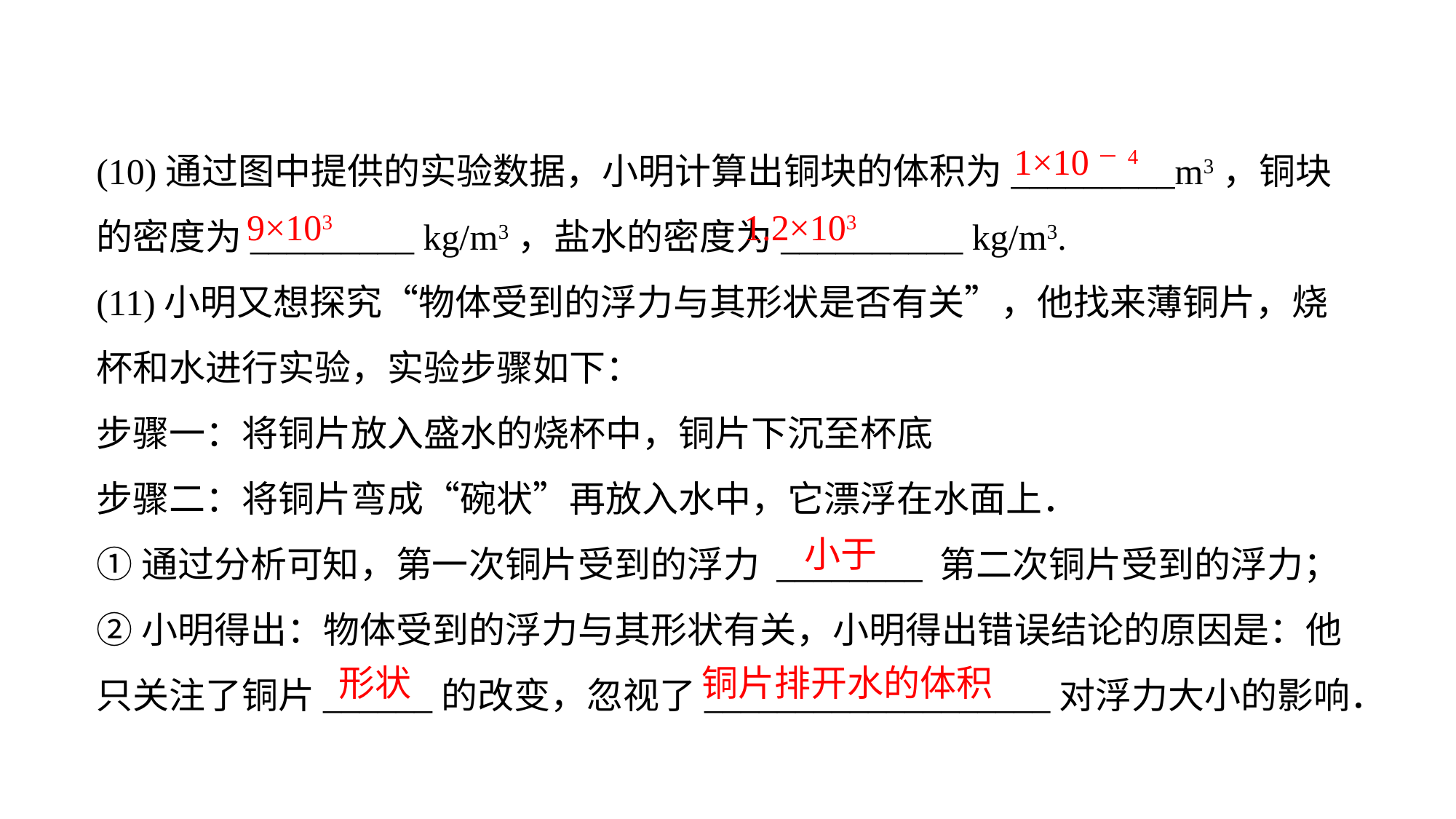

(10)通过图中提供的实验数据，小明计算出铜块的体积为_________m3，铜块的密度为_________ kg/m3，盐水的密度为__________ kg/m3.
(11)小明又想探究“物体受到的浮力与其形状是否有关”，他找来薄铜片，烧杯和水进行实验，实验步骤如下：
步骤一：将铜片放入盛水的烧杯中，铜片下沉至杯底
步骤二：将铜片弯成“碗状”再放入水中，它漂浮在水面上．
①通过分析可知，第一次铜片受到的浮力 ________ 第二次铜片受到的浮力；
②小明得出：物体受到的浮力与其形状有关，小明得出错误结论的原因是：他只关注了铜片______的改变，忽视了___________________对浮力大小的影响．
1×10－4
9×103
1.2×103
小于
形状
铜片排开水的体积